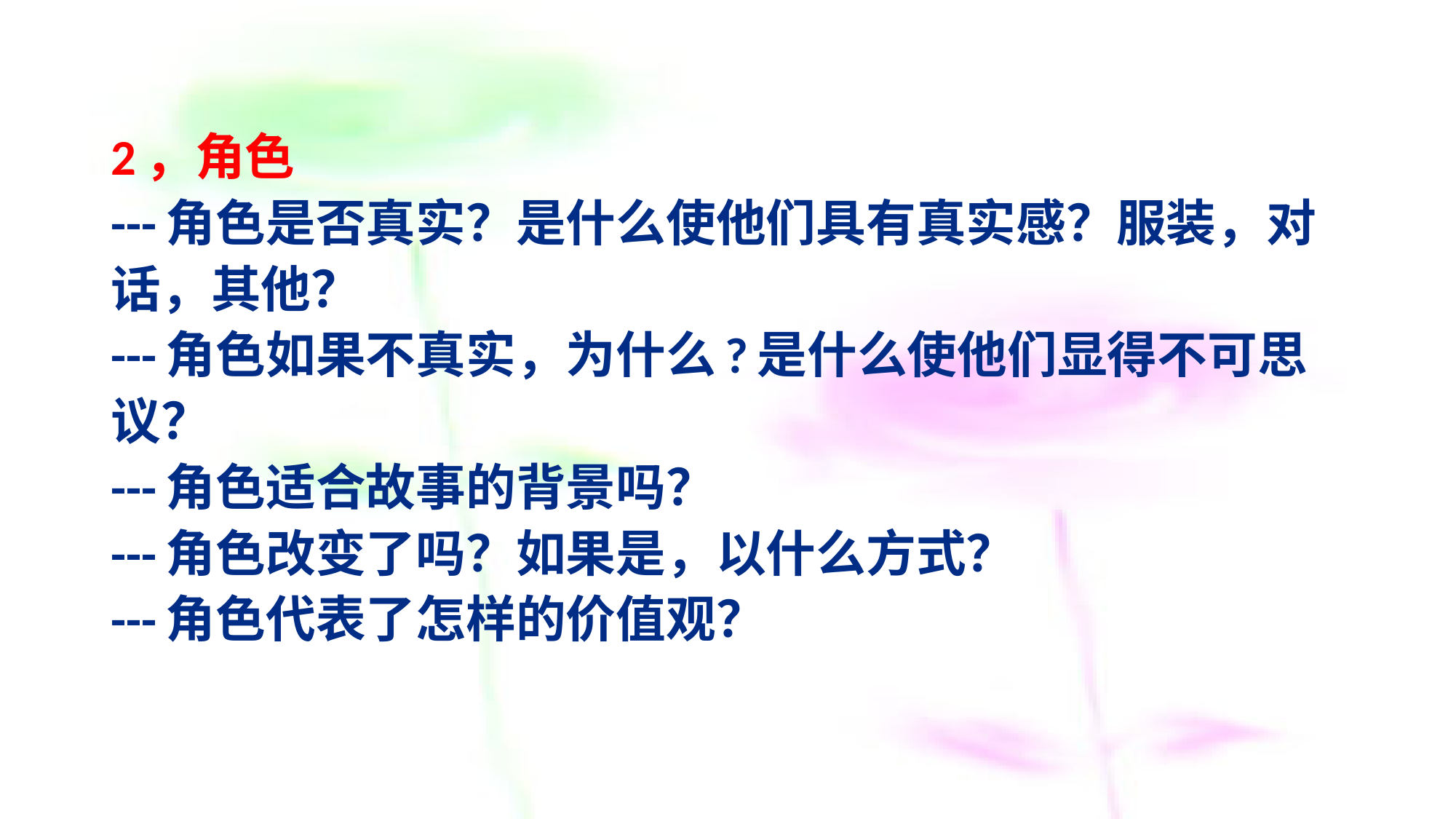

# 2，角色 ---角色是否真实？是什么使他们具有真实感？服装，对话，其他？ ---角色如果不真实，为什么?是什么使他们显得不可思议？ ---角色适合故事的背景吗？ ---角色改变了吗？如果是，以什么方式？ ---角色代表了怎样的价值观？